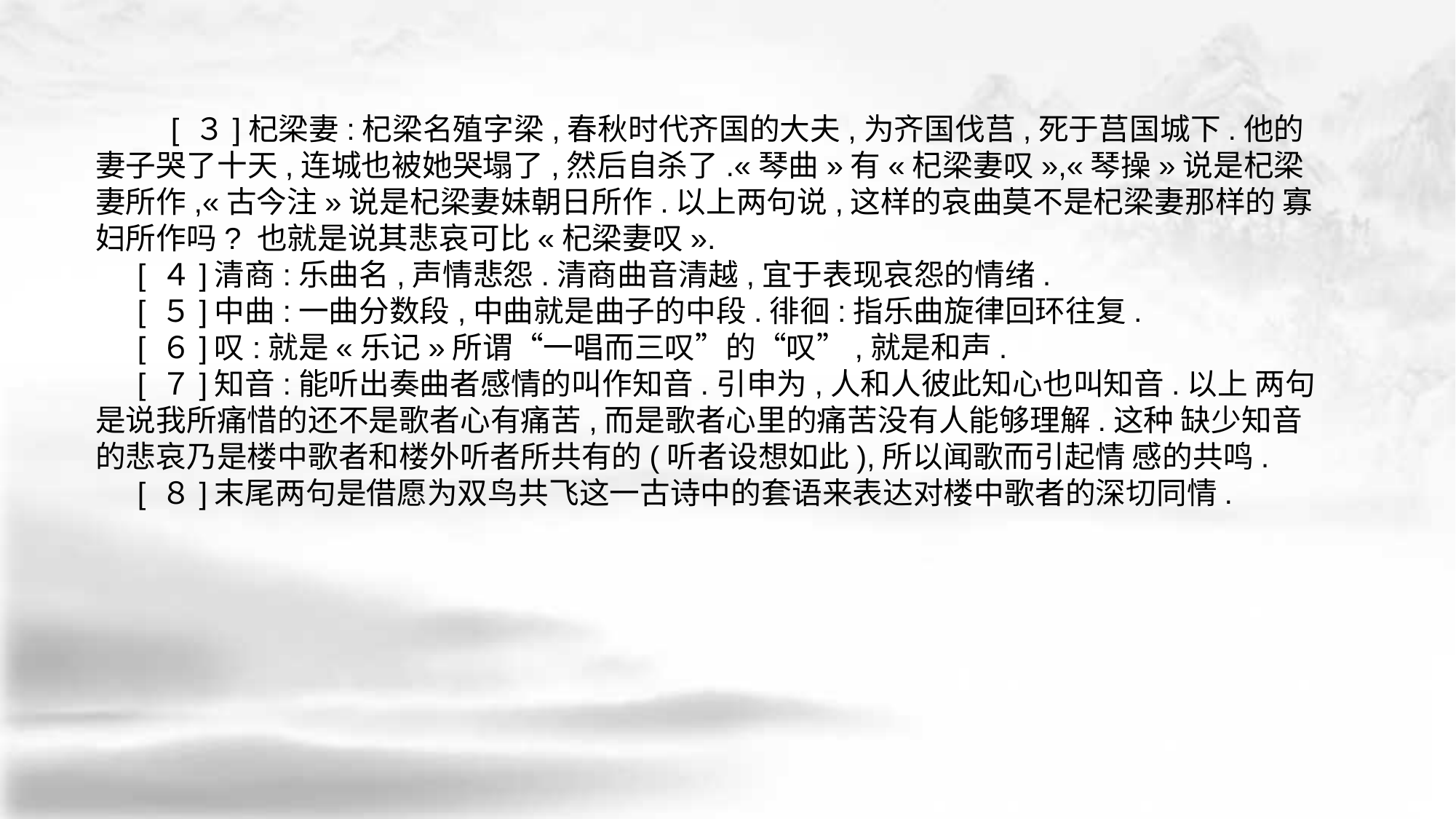

[ ３]杞梁妻:杞梁名殖字梁,春秋时代齐国的大夫,为齐国伐莒,死于莒国城下.他的 妻子哭了十天,连城也被她哭塌了,然后自杀了.«琴曲»有«杞梁妻叹»,«琴操»说是杞梁 妻所作,«古今注»说是杞梁妻妹朝日所作.以上两句说,这样的哀曲莫不是杞梁妻那样的 寡妇所作吗? 也就是说其悲哀可比«杞梁妻叹».
     [ ４]清商:乐曲名,声情悲怨.清商曲音清越,宜于表现哀怨的情绪.
     [ ５]中曲:一曲分数段,中曲就是曲子的中段.徘徊:指乐曲旋律回环往复.
     [ ６]叹:就是«乐记»所谓“一唱而三叹”的“叹”,就是和声.
     [ ７]知音:能听出奏曲者感情的叫作知音.引申为,人和人彼此知心也叫知音.以上 两句是说我所痛惜的还不是歌者心有痛苦,而是歌者心里的痛苦没有人能够理解.这种 缺少知音的悲哀乃是楼中歌者和楼外听者所共有的(听者设想如此),所以闻歌而引起情 感的共鸣.
     [ ８]末尾两句是借愿为双鸟共飞这一古诗中的套语来表达对楼中歌者的深切同情.